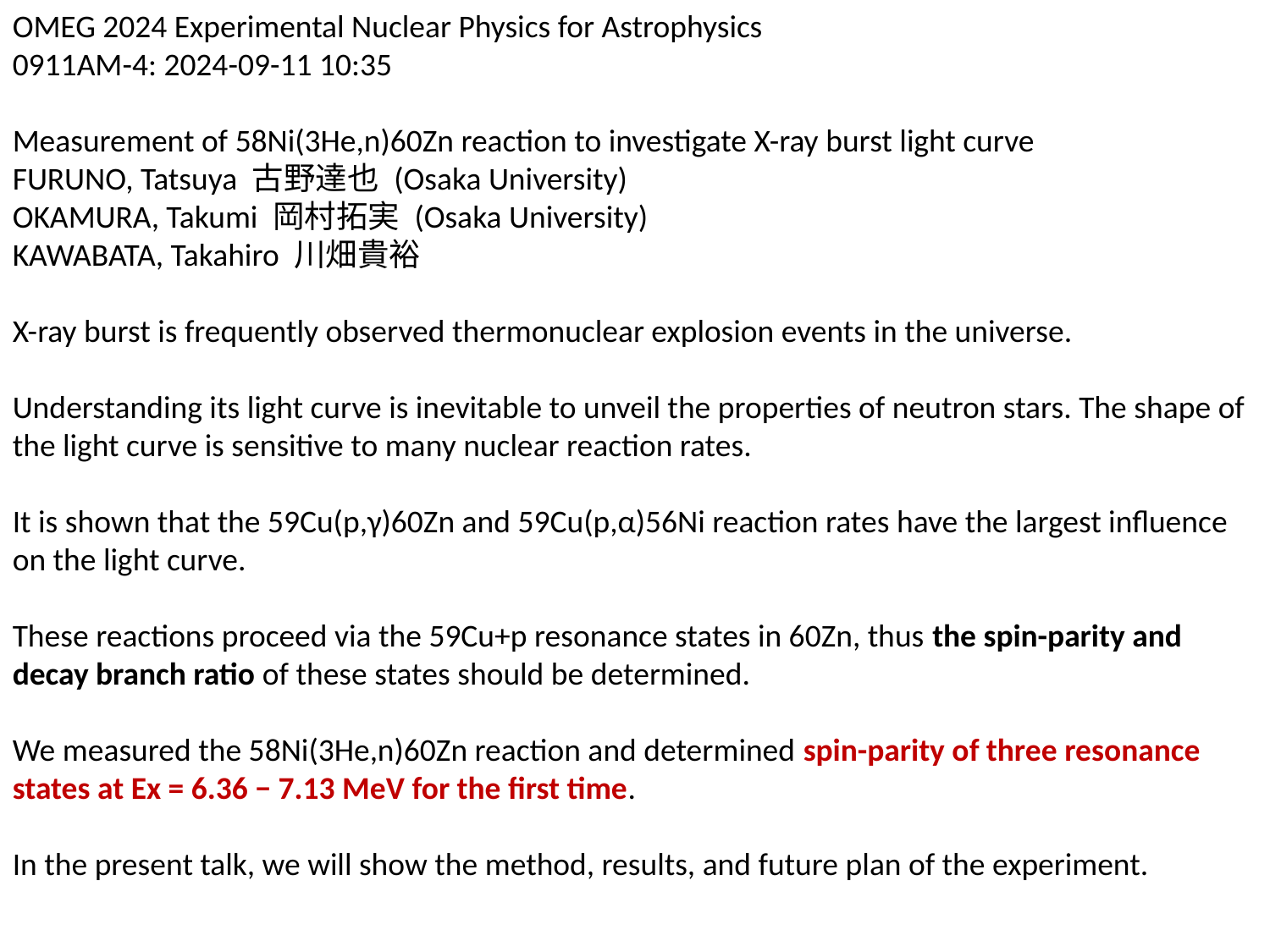

OMEG 2024 Experimental Nuclear Physics for Astrophysics
0911AM-4: 2024-09-11 10:35

Measurement of 58Ni(3He,n)60Zn reaction to investigate X-ray burst light curve
FURUNO, Tatsuya 古野達也 (Osaka University)
OKAMURA, Takumi 岡村拓実 (Osaka University)
KAWABATA, Takahiro 川畑貴裕

X-ray burst is frequently observed thermonuclear explosion events in the universe.

Understanding its light curve is inevitable to unveil the properties of neutron stars. The shape of the light curve is sensitive to many nuclear reaction rates.

It is shown that the 59Cu(p,γ)60Zn and 59Cu(p,α)56Ni reaction rates have the largest influence on the light curve.

These reactions proceed via the 59Cu+p resonance states in 60Zn, thus the spin-parity and decay branch ratio of these states should be determined.

We measured the 58Ni(3He,n)60Zn reaction and determined spin-parity of three resonance states at Ex = 6.36 − 7.13 MeV for the first time.

In the present talk, we will show the method, results, and future plan of the experiment.